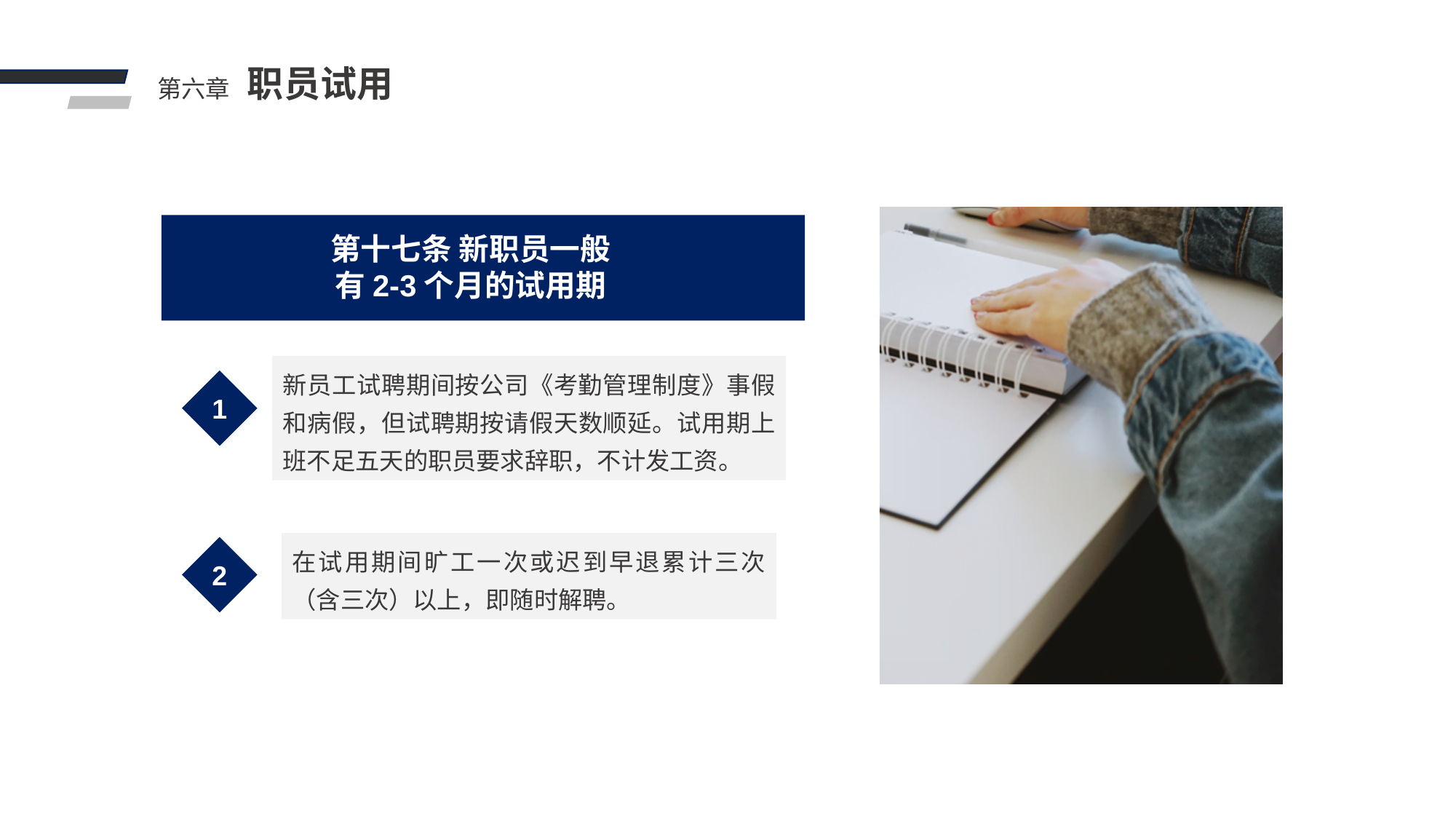

职员试用
第六章

第十七条 新职员一般有2-3个月的试用期
新员工试聘期间按公司《考勤管理制度》事假和病假，但试聘期按请假天数顺延。试用期上班不足五天的职员要求辞职，不计发工资。
1
在试用期间旷工一次或迟到早退累计三次（含三次）以上，即随时解聘。
2